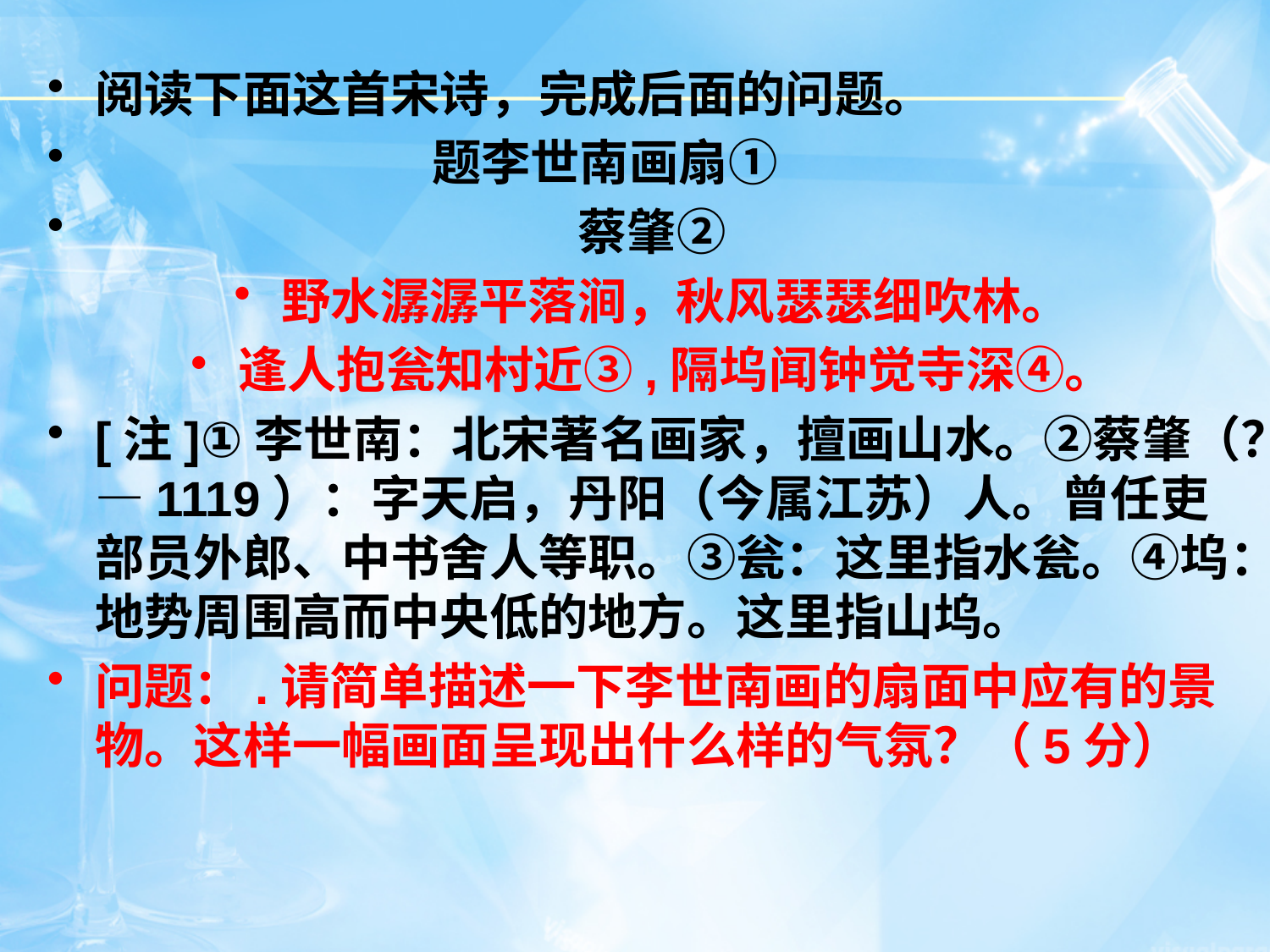

阅读下面这首宋诗，完成后面的问题。
                             题李世南画扇①
                                          蔡肇②
野水潺潺平落涧，秋风瑟瑟细吹林。
逢人抱瓮知村近③,隔坞闻钟觉寺深④。
[注]①李世南：北宋著名画家，擅画山水。②蔡肇（？—1119）：字天启，丹阳（今属江苏）人。曾任吏部员外郎、中书舍人等职。③瓮：这里指水瓮。④坞：地势周围高而中央低的地方。这里指山坞。
问题：.请简单描述一下李世南画的扇面中应有的景物。这样一幅画面呈现出什么样的气氛？（5分）